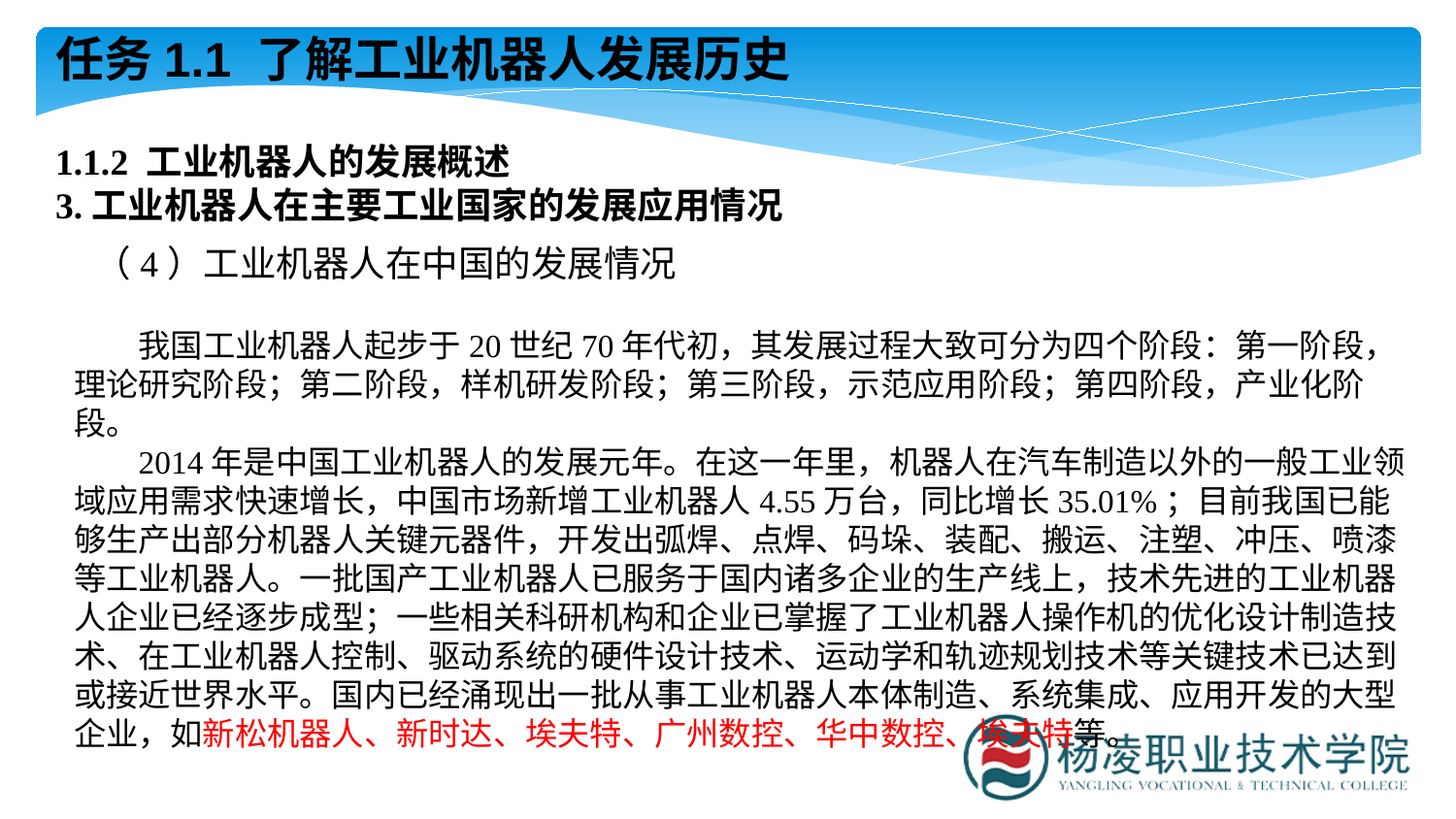

任务1.1 了解工业机器人发展历史
1.1.2 工业机器人的发展概述3.工业机器人在主要工业国家的发展应用情况
（4）工业机器人在中国的发展情况
我国工业机器人起步于20世纪70年代初，其发展过程大致可分为四个阶段：第一阶段，理论研究阶段；第二阶段，样机研发阶段；第三阶段，示范应用阶段；第四阶段，产业化阶段。
2014年是中国工业机器人的发展元年。在这一年里，机器人在汽车制造以外的一般工业领域应用需求快速增长，中国市场新增工业机器人4.55万台，同比增长35.01%；目前我国已能够生产出部分机器人关键元器件，开发出弧焊、点焊、码垛、装配、搬运、注塑、冲压、喷漆等工业机器人。一批国产工业机器人已服务于国内诸多企业的生产线上，技术先进的工业机器人企业已经逐步成型；一些相关科研机构和企业已掌握了工业机器人操作机的优化设计制造技术、在工业机器人控制、驱动系统的硬件设计技术、运动学和轨迹规划技术等关键技术已达到或接近世界水平。国内已经涌现出一批从事工业机器人本体制造、系统集成、应用开发的大型企业，如新松机器人、新时达、埃夫特、广州数控、华中数控、埃夫特等。